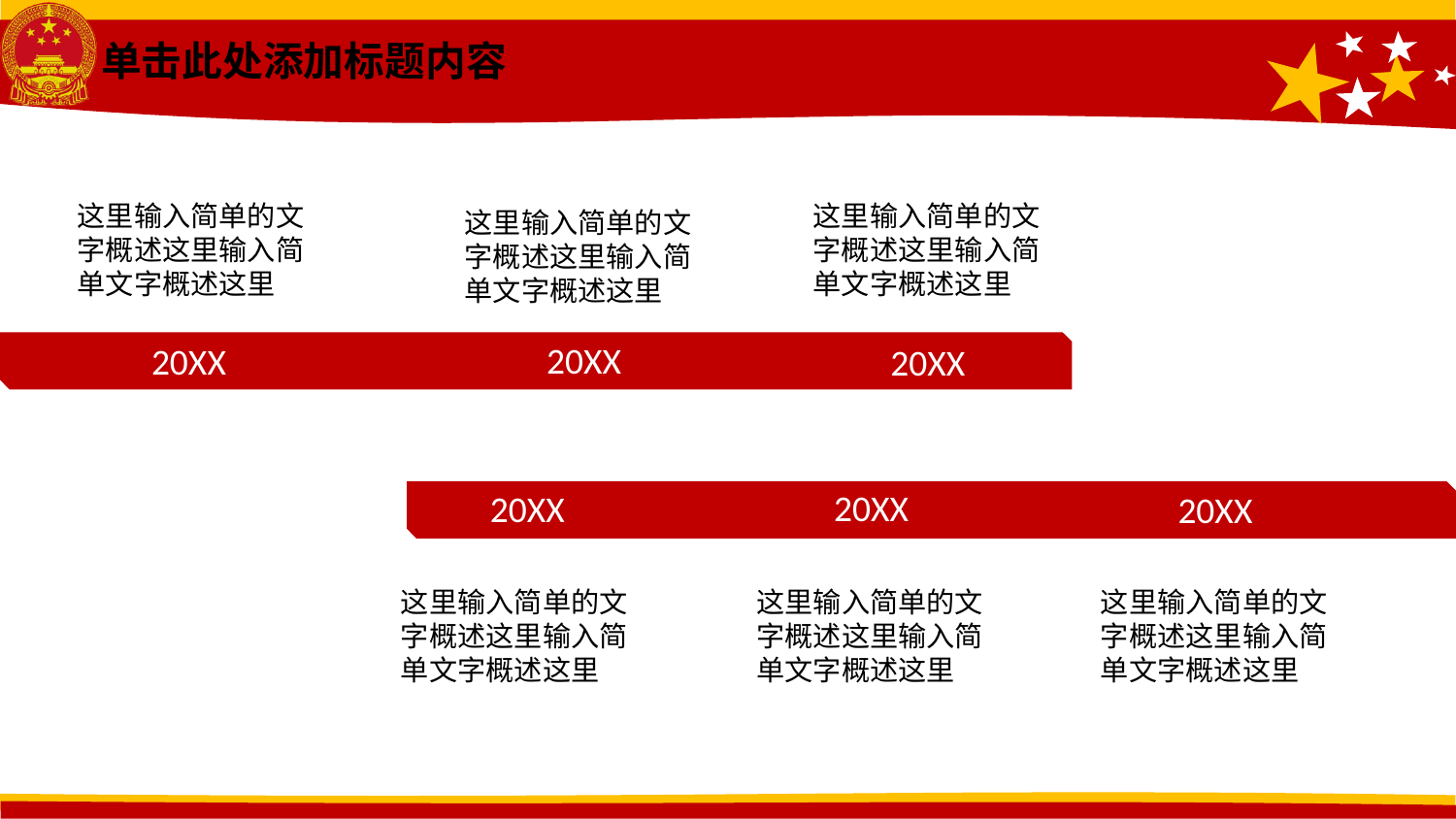

单击此处添加标题内容
这里输入简单的文字概述这里输入简单文字概述这里
这里输入简单的文字概述这里输入简单文字概述这里
这里输入简单的文字概述这里输入简单文字概述这里
20XX
20XX

20XX
20XX
20XX
20XX

这里输入简单的文字概述这里输入简单文字概述这里
这里输入简单的文字概述这里输入简单文字概述这里
这里输入简单的文字概述这里输入简单文字概述这里